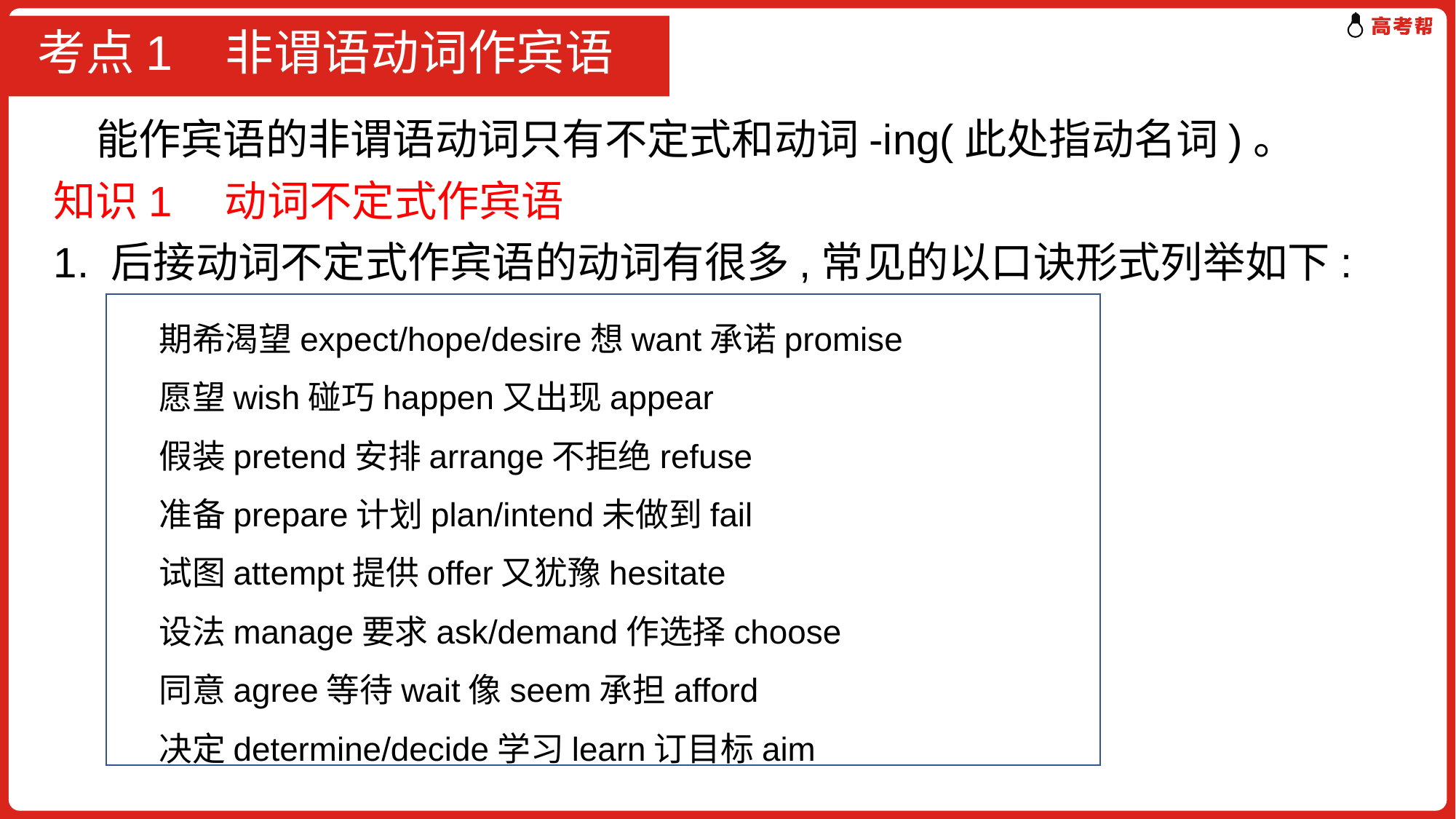

# 考点1   非谓语动词作宾语
　能作宾语的非谓语动词只有不定式和动词-ing(此处指动名词)。
知识1　动词不定式作宾语
1. 后接动词不定式作宾语的动词有很多,常见的以口诀形式列举如下:

 期希渴望expect/hope/desire想want承诺promise
 愿望wish碰巧happen又出现appear
 假装pretend安排arrange不拒绝refuse
 准备prepare计划plan/intend未做到fail
 试图attempt提供offer又犹豫hesitate
 设法manage要求ask/demand作选择choose
 同意agree等待wait像seem承担afford
 决定determine/decide学习learn订目标aim